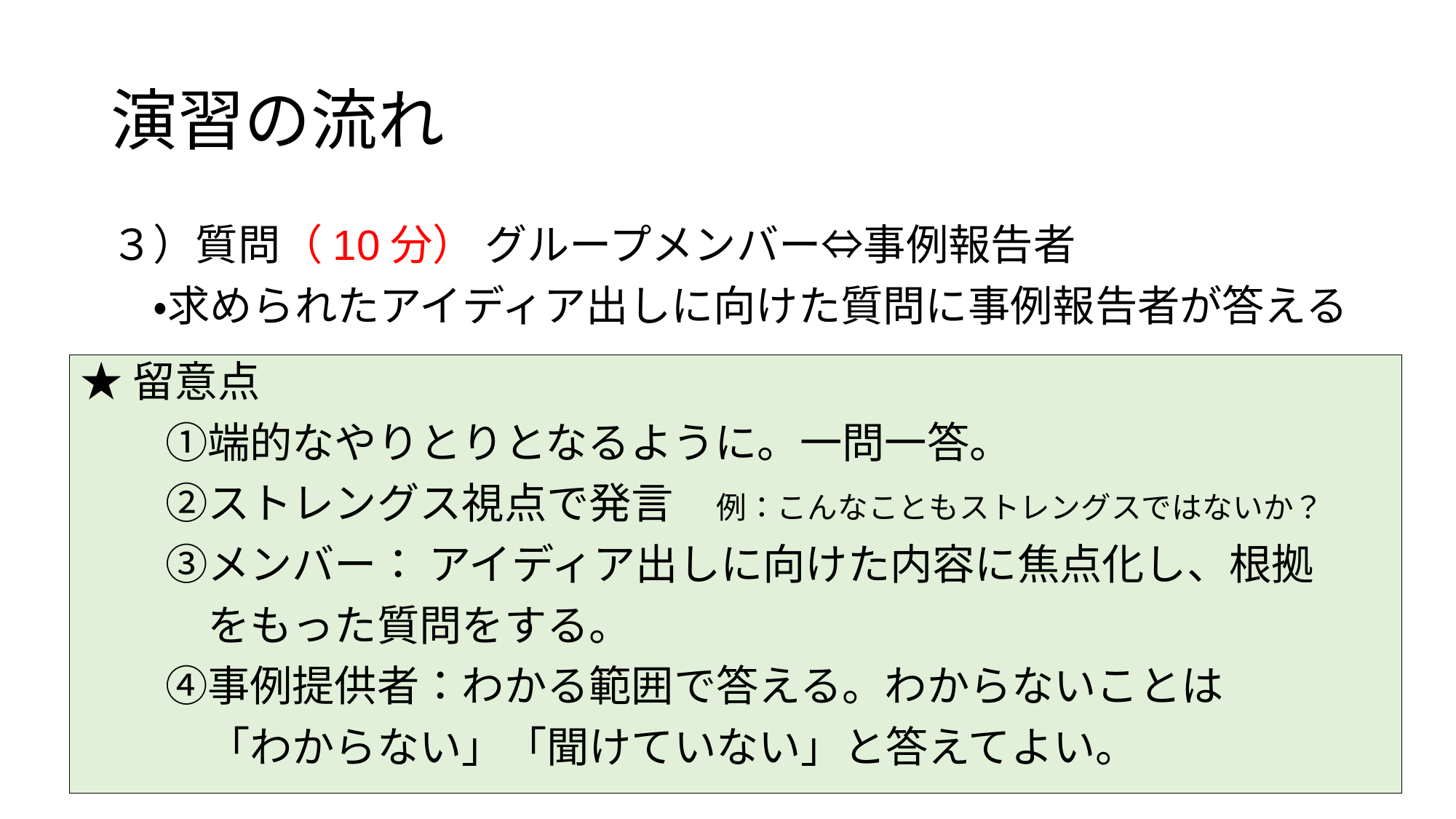

# 演習の流れ
３）質問（10分） グループメンバー⇔事例報告者
　・求められたアイディア出しに向けた質問に事例報告者が答える
★留意点
　　①端的なやりとりとなるように。一問一答。
　　②ストレングス視点で発言　例：こんなこともストレングスではないか？
　　③メンバー： アイディア出しに向けた内容に焦点化し、根拠
　　　をもった質問をする。
　　④事例提供者：わかる範囲で答える。わからないことは
　　　「わからない」「聞けていない」と答えてよい。